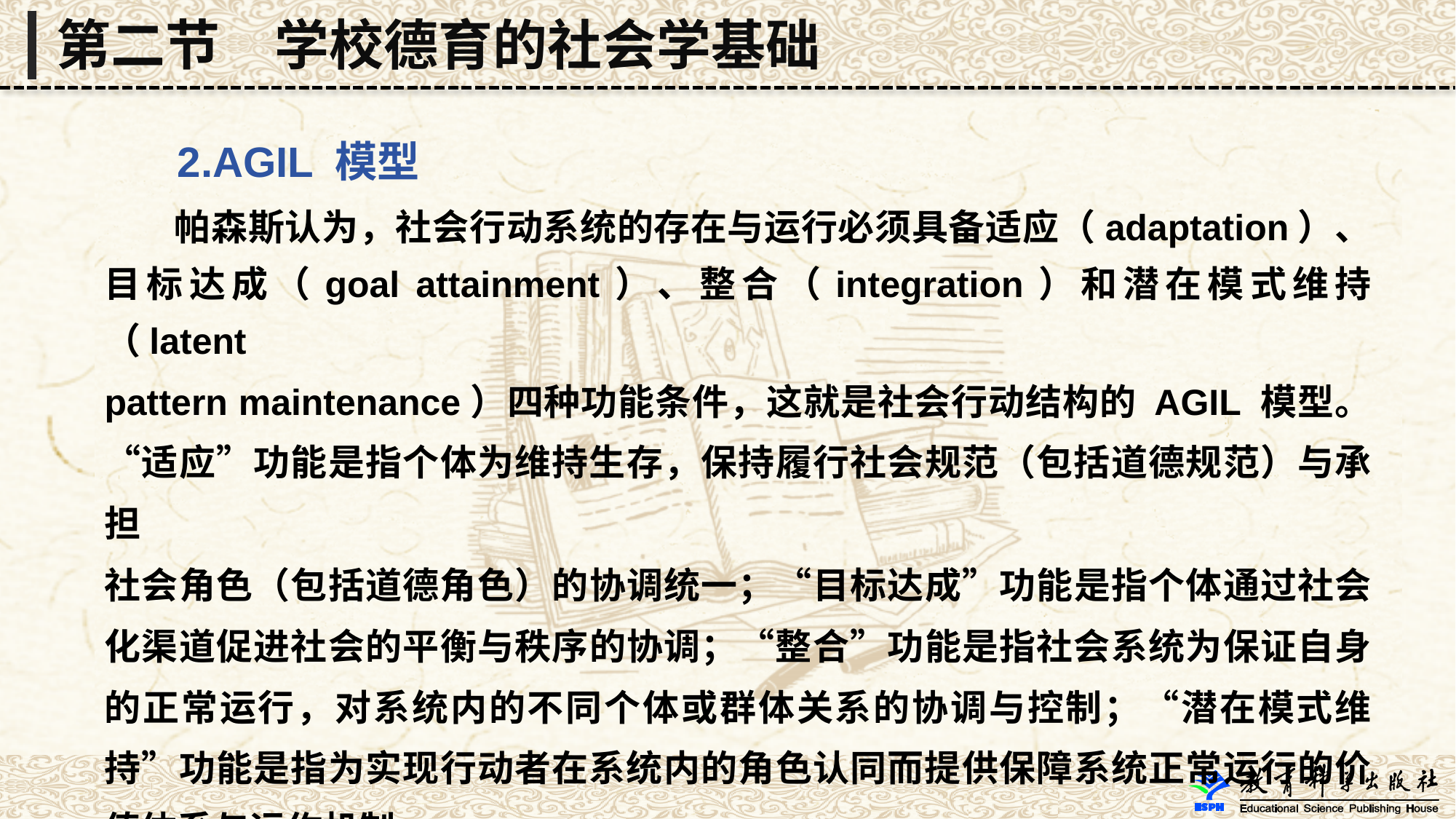

第二节　学校德育的社会学基础
       2.AGIL 模型

       帕森斯认为，社会行动系统的存在与运行必须具备适应（adaptation）、目标达成（goal attainment）、整合（integration）和潜在模式维持（latent
pattern maintenance）四种功能条件，这就是社会行动结构的 AGIL 模型。“适应”功能是指个体为维持生存，保持履行社会规范（包括道德规范）与承担
社会角色（包括道德角色）的协调统一；“目标达成”功能是指个体通过社会化渠道促进社会的平衡与秩序的协调；“整合”功能是指社会系统为保证自身的正常运行，对系统内的不同个体或群体关系的协调与控制；“潜在模式维持”功能是指为实现行动者在系统内的角色认同而提供保障系统正常运行的价值体系与运作机制。